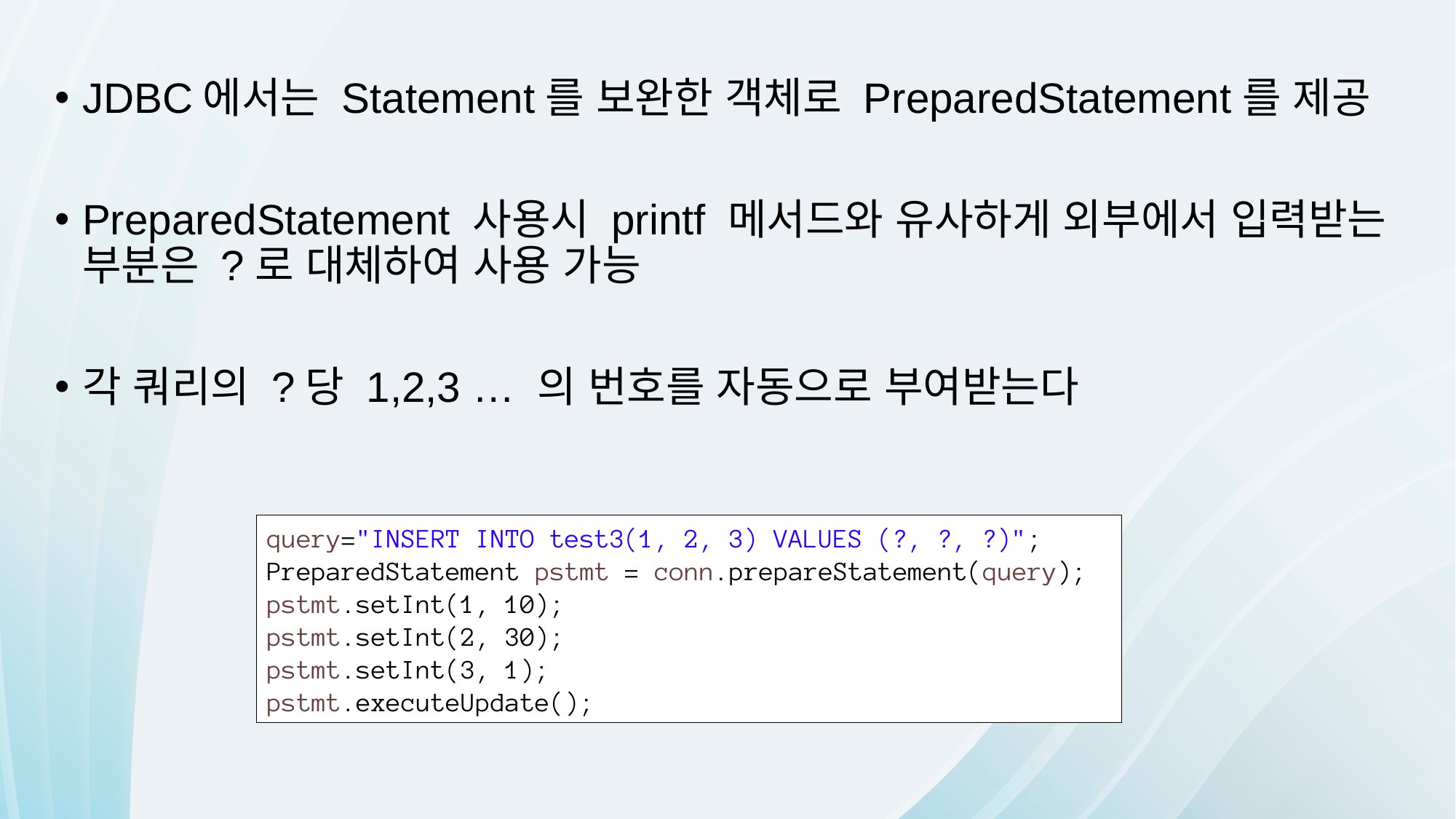

JDBC에서는 Statement를 보완한 객체로 PreparedStatement를 제공

PreparedStatement 사용시 printf 메서드와 유사하게 외부에서 입력받는 부분은 ?로 대체하여 사용 가능

각 쿼리의 ?당 1,2,3 … 의 번호를 자동으로 부여받는다

query="INSERT INTO test3(1, 2, 3) VALUES (?, ?, ?)";
PreparedStatement pstmt = conn.prepareStatement(query);
pstmt.setInt(1, 10);
pstmt.setInt(2, 30);
pstmt.setInt(3, 1);
pstmt.executeUpdate();